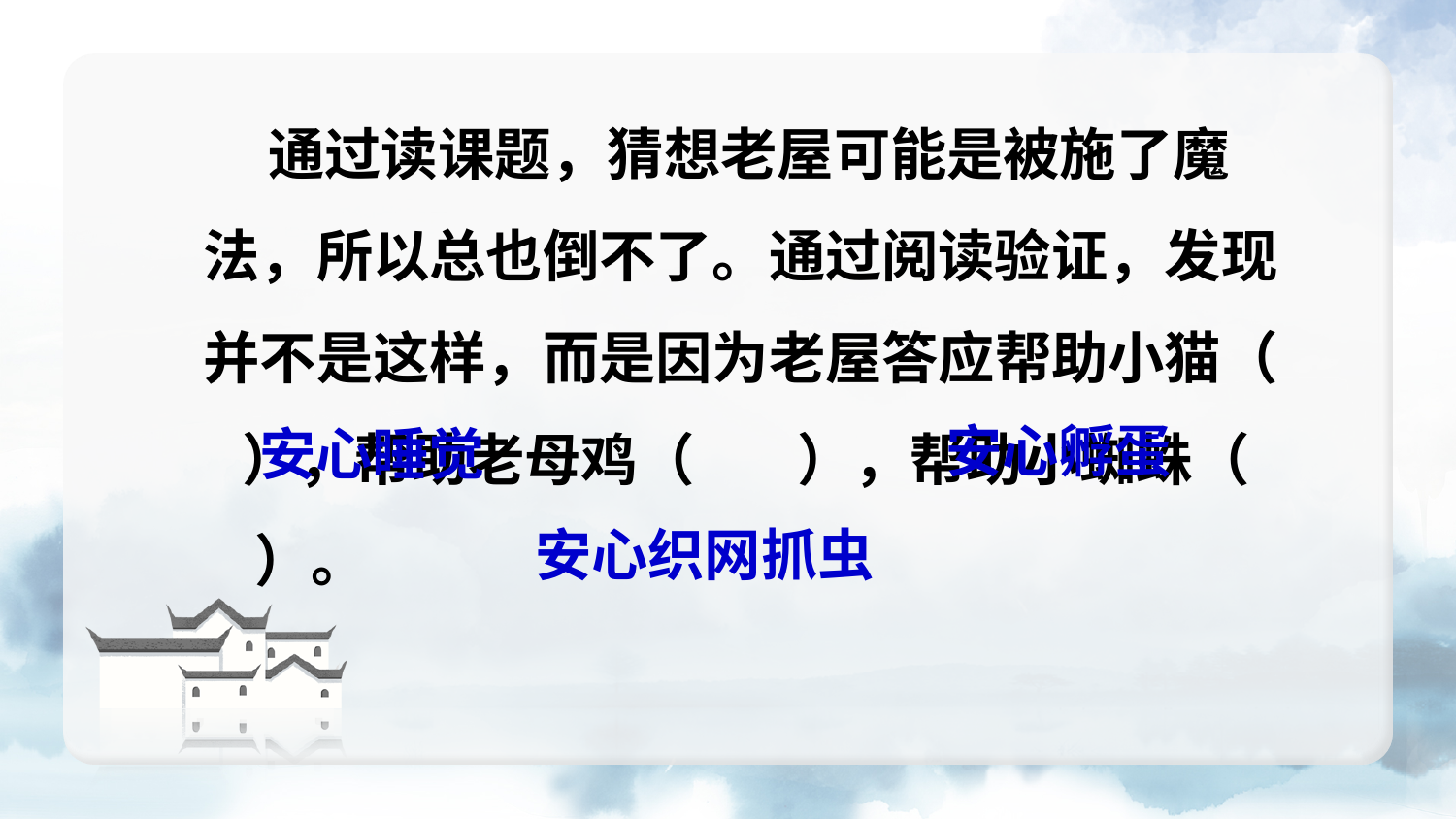

通过读课题，猜想老屋可能是被施了魔法，所以总也倒不了。通过阅读验证，发现并不是这样，而是因为老屋答应帮助小猫（        ），帮助老母鸡（        ），帮助小蜘蛛（           ）。
安心孵蛋
安心睡觉
安心织网抓虫